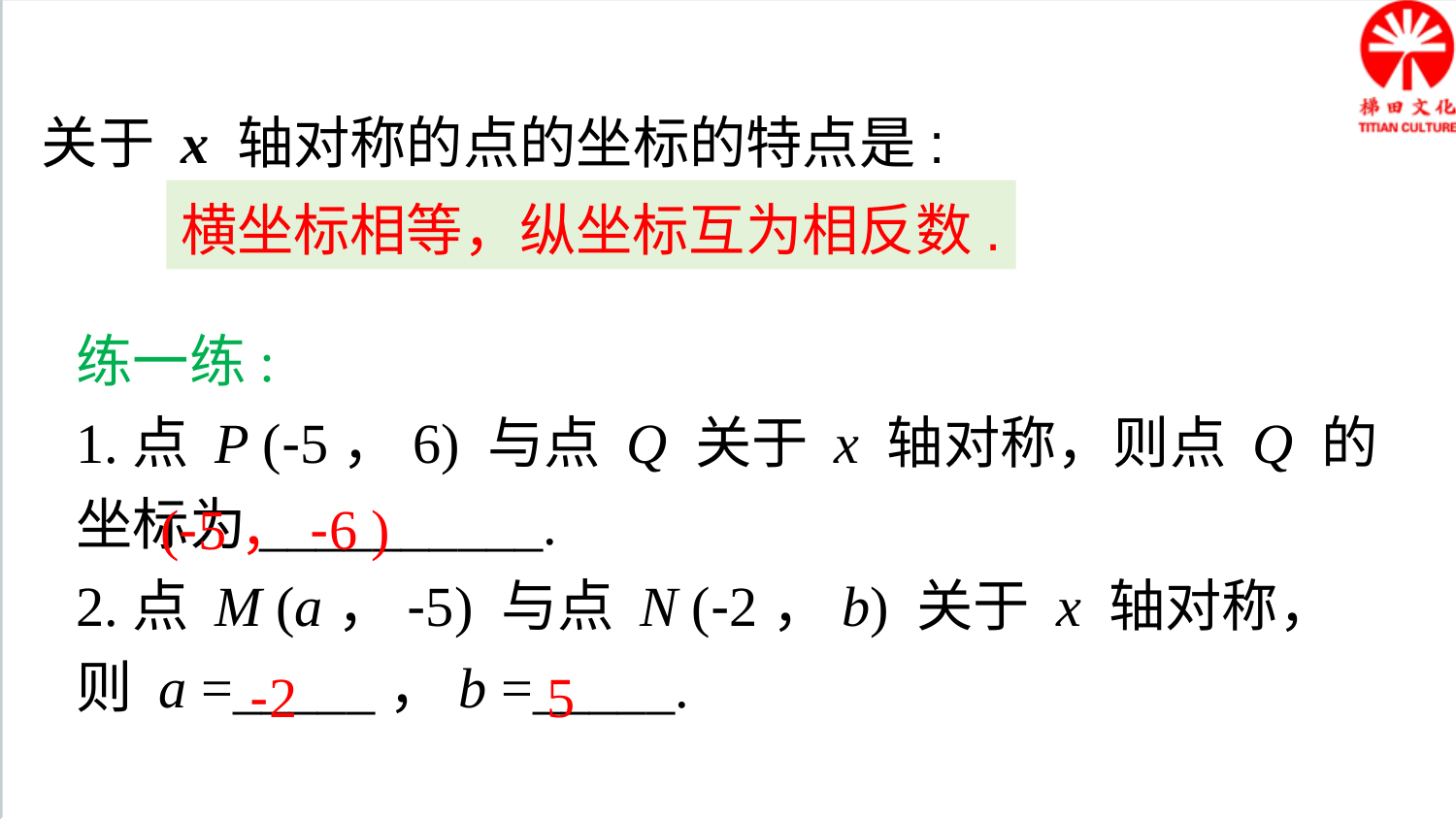

概括
关于 x 轴对称的点的坐标的特点是:
横坐标相等，纵坐标互为相反数.
练一练:
1.点 P (-5，6) 与点 Q 关于 x 轴对称，则点 Q 的坐标为__________.
2.点 M (a，-5) 与点 N (-2，b) 关于 x 轴对称，
则 a =_____，b =_____.
(-5，-6 )
5
-2